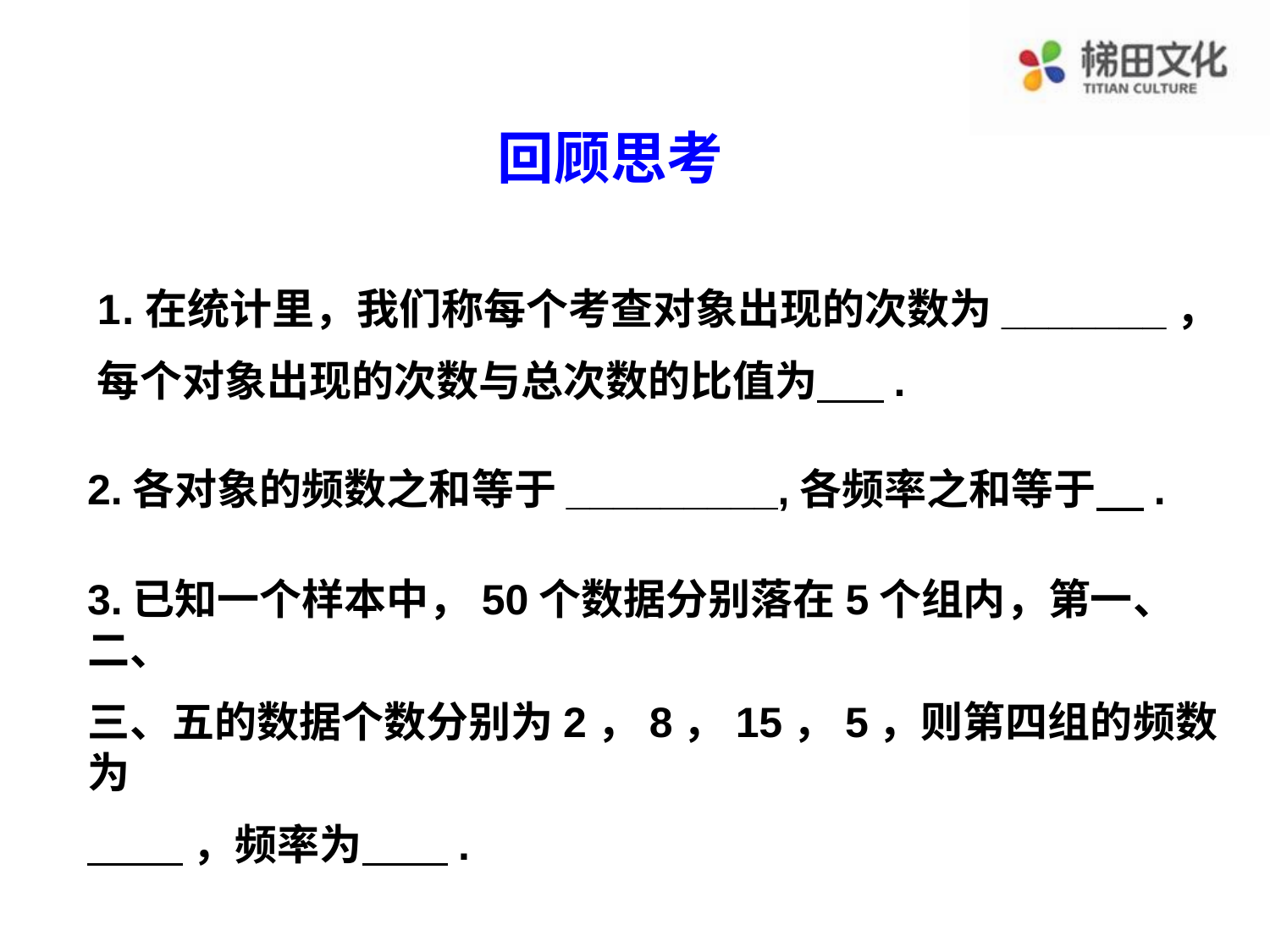

回顾思考
在统计里，我们称每个考查对象出现的次数为_______，
每个对象出现的次数与总次数的比值为       .
2.各对象的频数之和等于_________,各频率之和等于     .
3.已知一个样本中，50个数据分别落在5个组内，第一、二、
三、五的数据个数分别为2，8，15，5，则第四组的频数为
          ，频率为         .